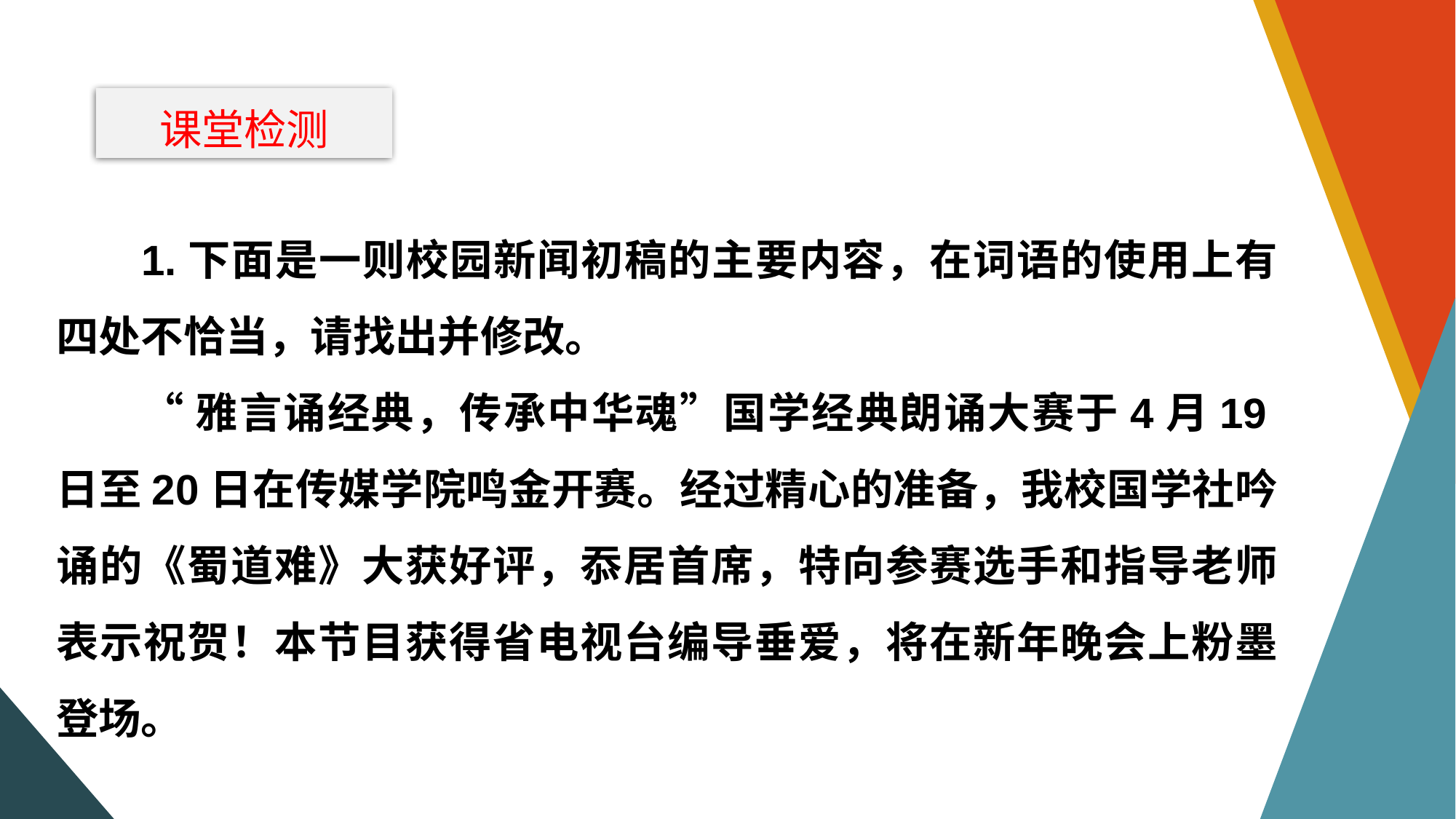

-22-
课堂检测
1.下面是一则校园新闻初稿的主要内容，在词语的使用上有四处不恰当，请找出并修改。
“雅言诵经典，传承中华魂”国学经典朗诵大赛于4月19日至20日在传媒学院鸣金开赛。经过精心的准备，我校国学社吟诵的《蜀道难》大获好评，忝居首席，特向参赛选手和指导老师表示祝贺！本节目获得省电视台编导垂爱，将在新年晚会上粉墨登场。